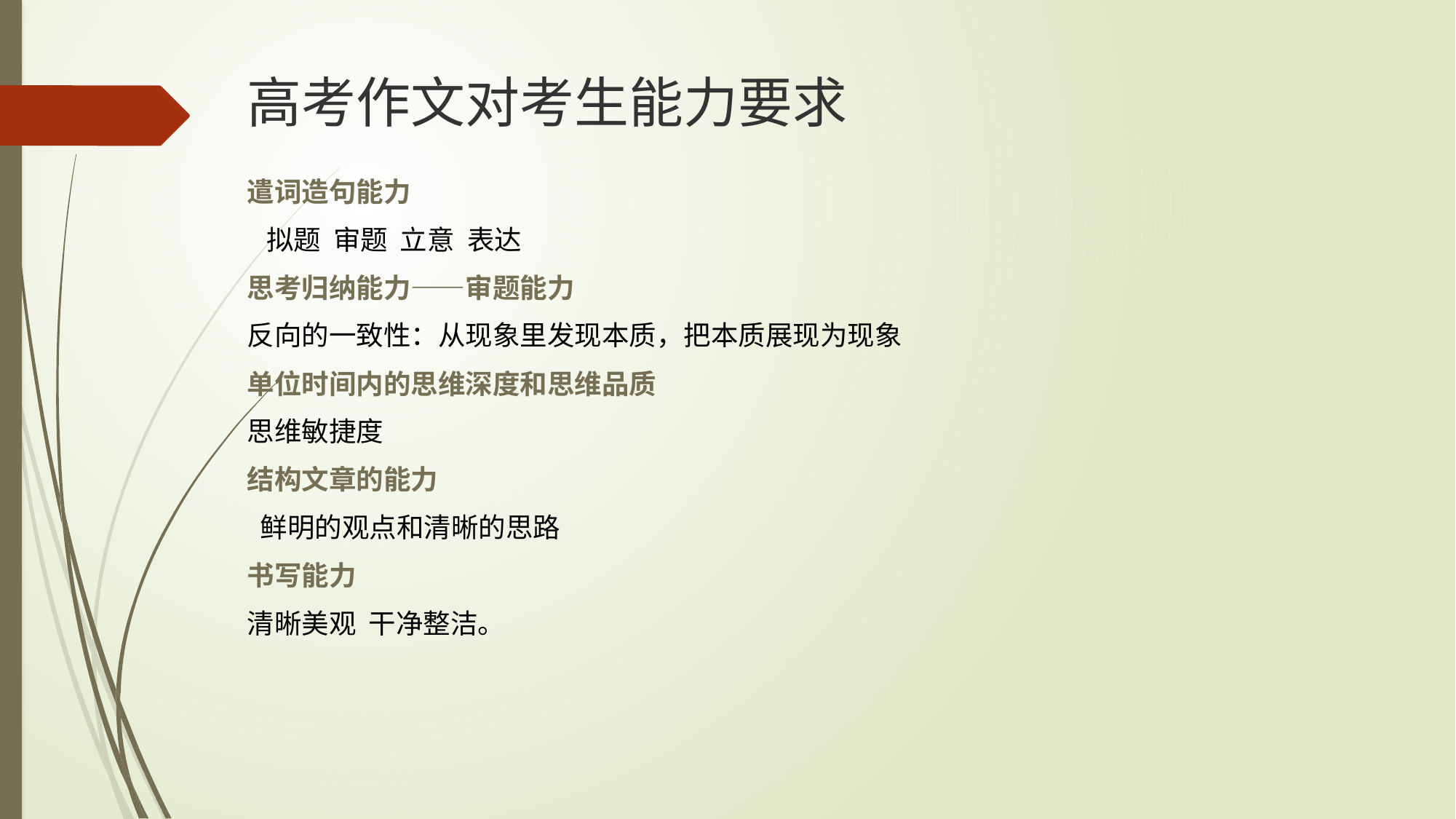

# 高考作文对考生能力要求
遣词造句能力
  拟题  审题  立意  表达
思考归纳能力——审题能力
反向的一致性：从现象里发现本质，把本质展现为现象
单位时间内的思维深度和思维品质
思维敏捷度
结构文章的能力
 鲜明的观点和清晰的思路
书写能力
清晰美观  干净整洁。